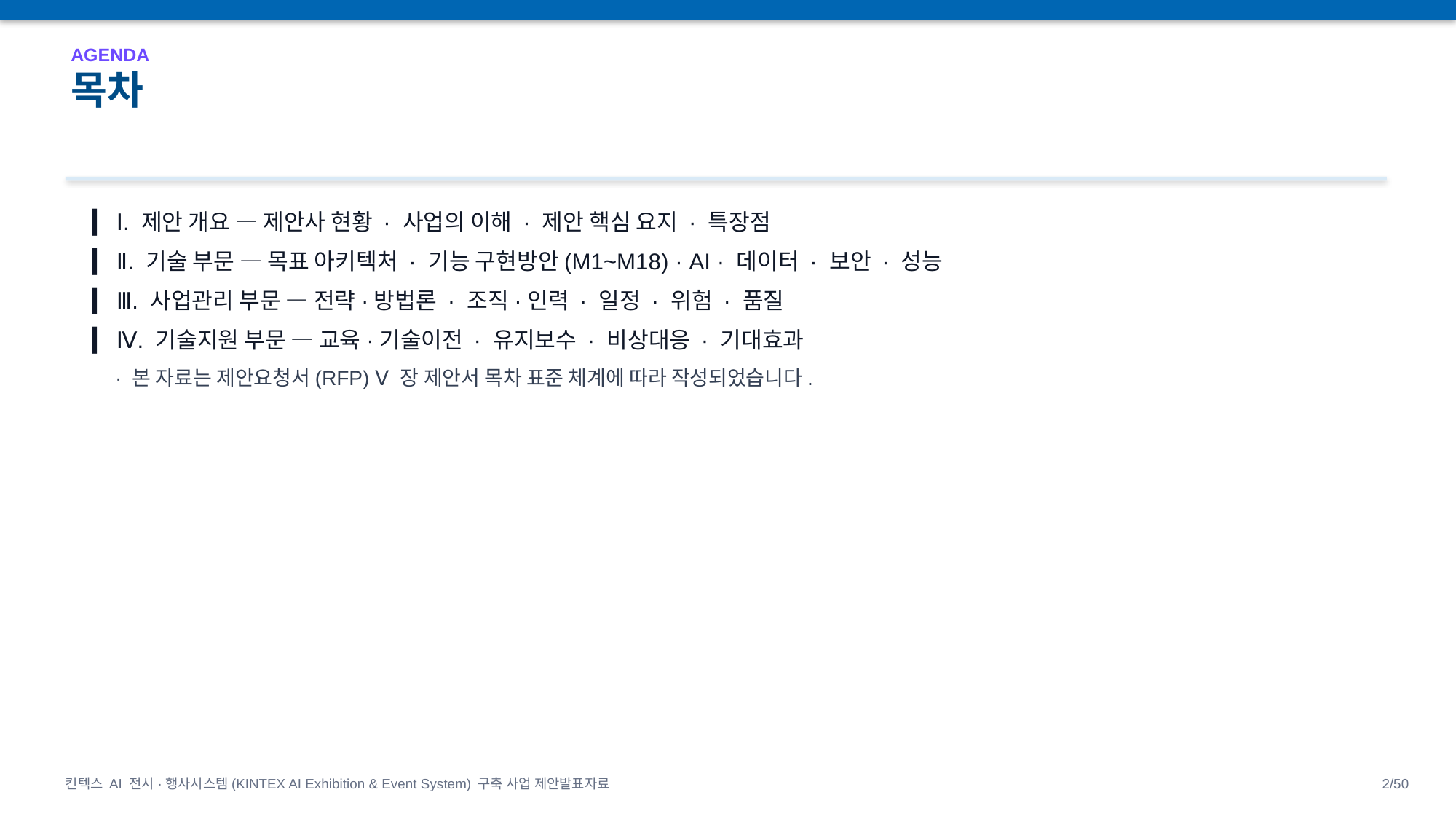

AGENDA
목차

▎ Ⅰ. 제안 개요 — 제안사 현황 · 사업의 이해 · 제안 핵심 요지 · 특장점
▎ Ⅱ. 기술 부문 — 목표 아키텍처 · 기능 구현방안(M1~M18) · AI · 데이터 · 보안 · 성능
▎ Ⅲ. 사업관리 부문 — 전략·방법론 · 조직·인력 · 일정 · 위험 · 품질
▎ Ⅳ. 기술지원 부문 — 교육·기술이전 · 유지보수 · 비상대응 · 기대효과
    · 본 자료는 제안요청서(RFP) Ⅴ장 제안서 목차 표준 체계에 따라 작성되었습니다.
킨텍스 AI 전시·행사시스템(KINTEX AI Exhibition & Event System) 구축 사업 제안발표자료
2/50